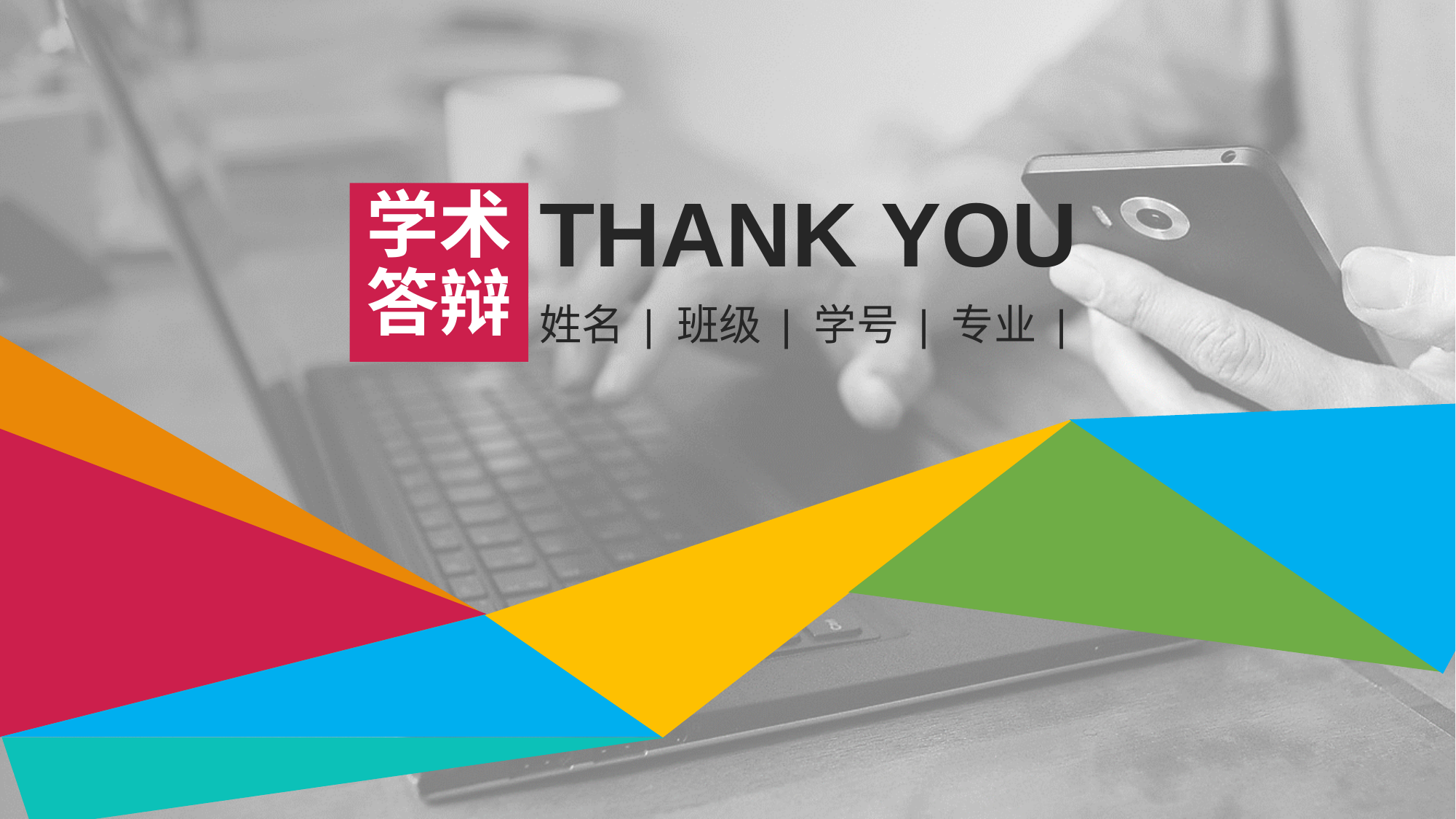

学术答辩
THANK YOU
姓名 | 班级 | 学号 | 专业 |